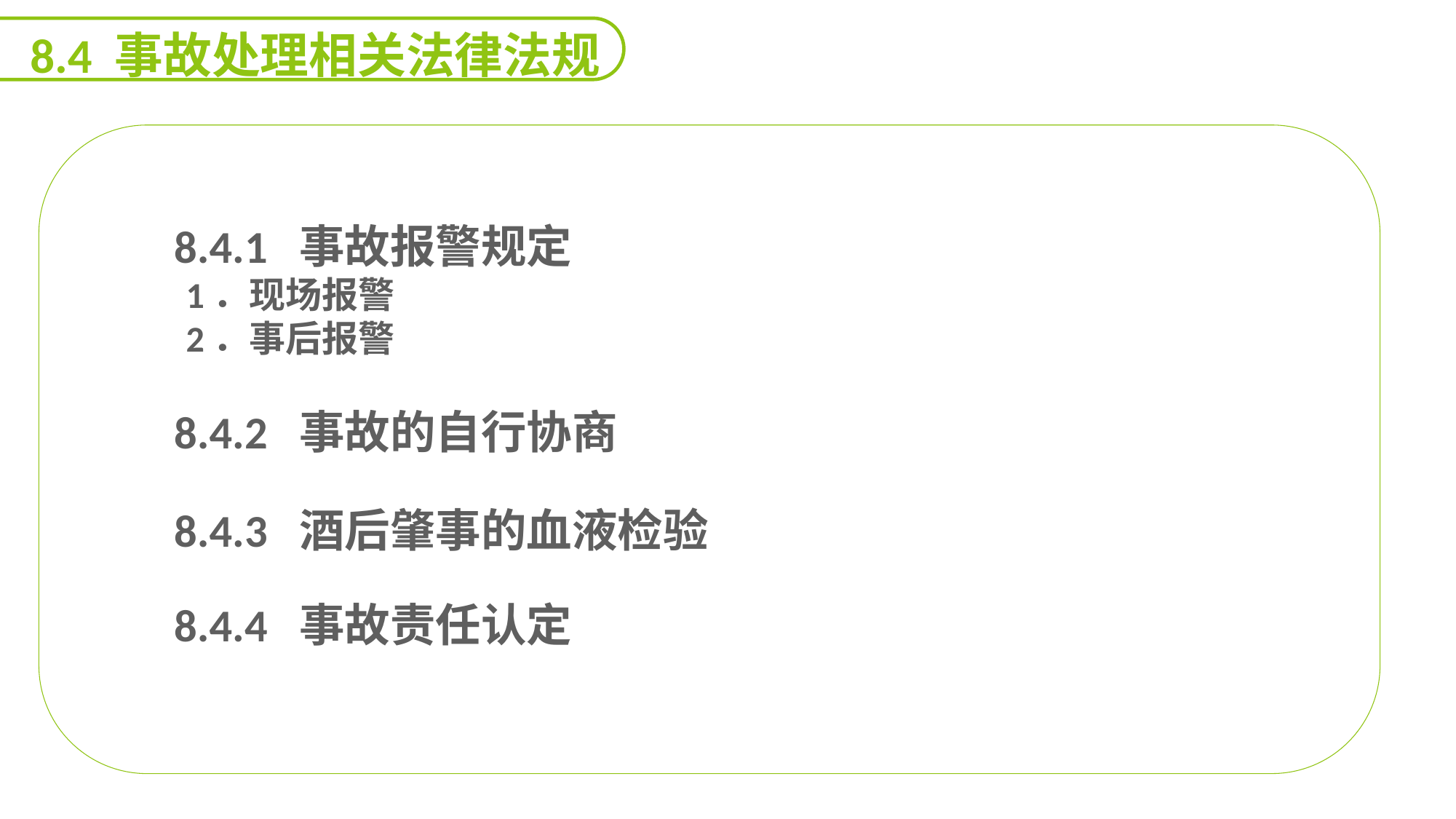

8.4 事故处理相关法律法规

 8.4.1  事故报警规定
1．现场报警
2．事后报警

 8.4.2  事故的自行协商

 8.4.3  酒后肇事的血液检验

 8.4.4  事故责任认定
延迟符